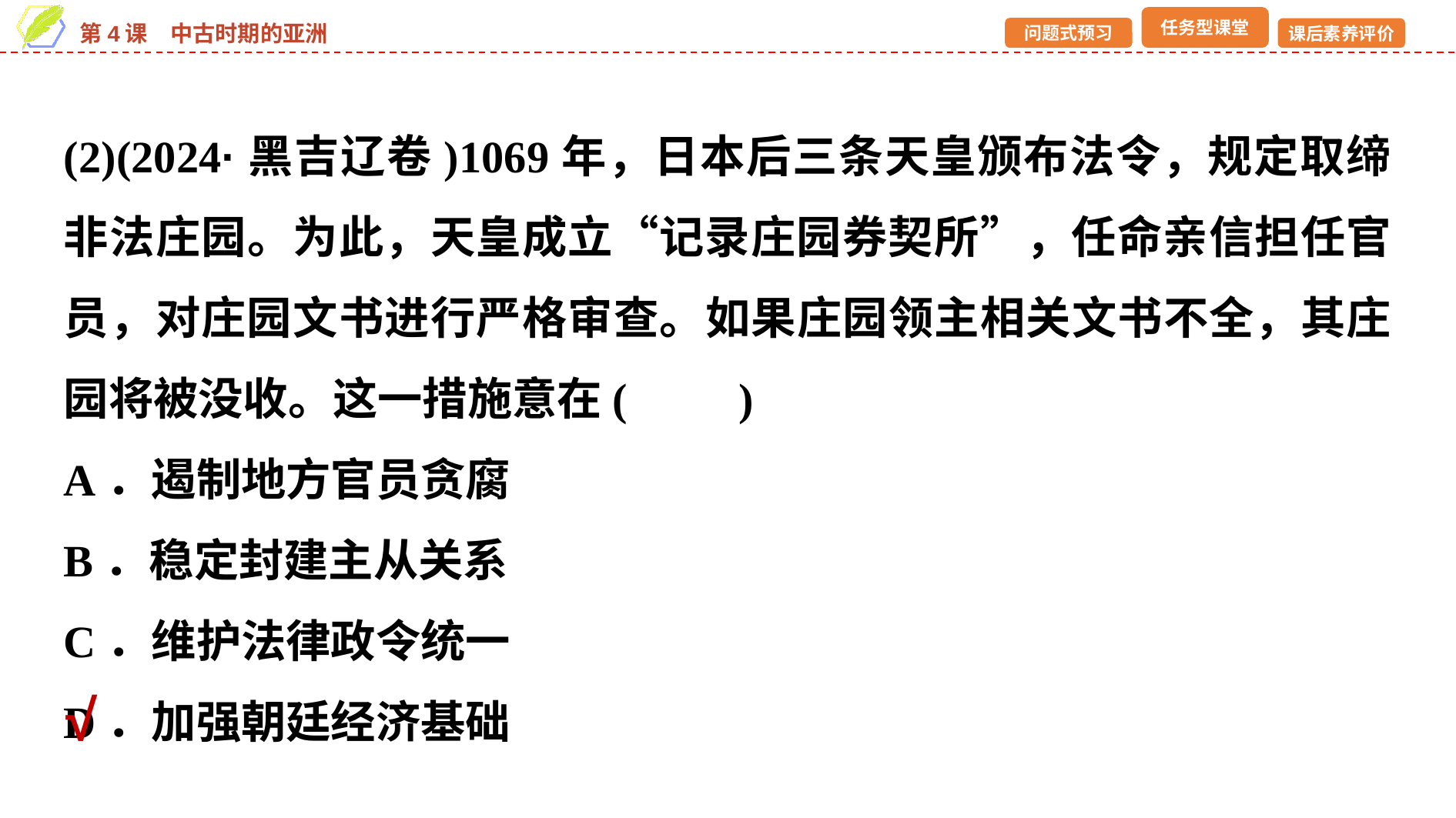

(2)(2024·黑吉辽卷)1069年，日本后三条天皇颁布法令，规定取缔非法庄园。为此，天皇成立“记录庄园券契所”，任命亲信担任官员，对庄园文书进行严格审查。如果庄园领主相关文书不全，其庄园将被没收。这一措施意在(　　)
A．遏制地方官员贪腐
B．稳定封建主从关系
C．维护法律政令统一
D．加强朝廷经济基础
√